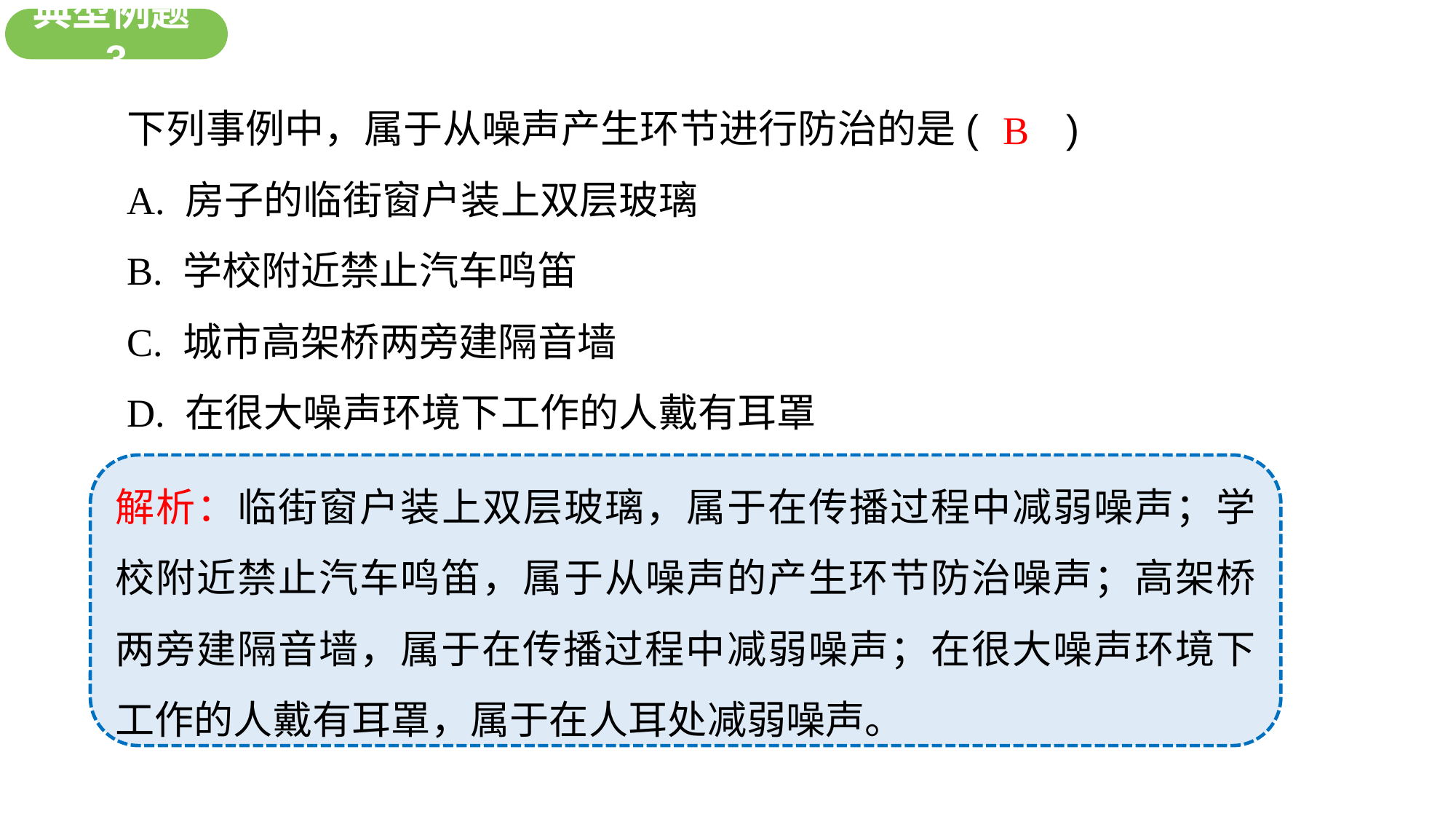

新知探究
典型例题3
下列事例中，属于从噪声产生环节进行防治的是(        )
A. 房子的临街窗户装上双层玻璃
B. 学校附近禁止汽车鸣笛
C. 城市高架桥两旁建隔音墙
D. 在很大噪声环境下工作的人戴有耳罩
B
解析：临街窗户装上双层玻璃，属于在传播过程中减弱噪声；学校附近禁止汽车鸣笛，属于从噪声的产生环节防治噪声；高架桥两旁建隔音墙，属于在传播过程中减弱噪声；在很大噪声环境下工作的人戴有耳罩，属于在人耳处减弱噪声。